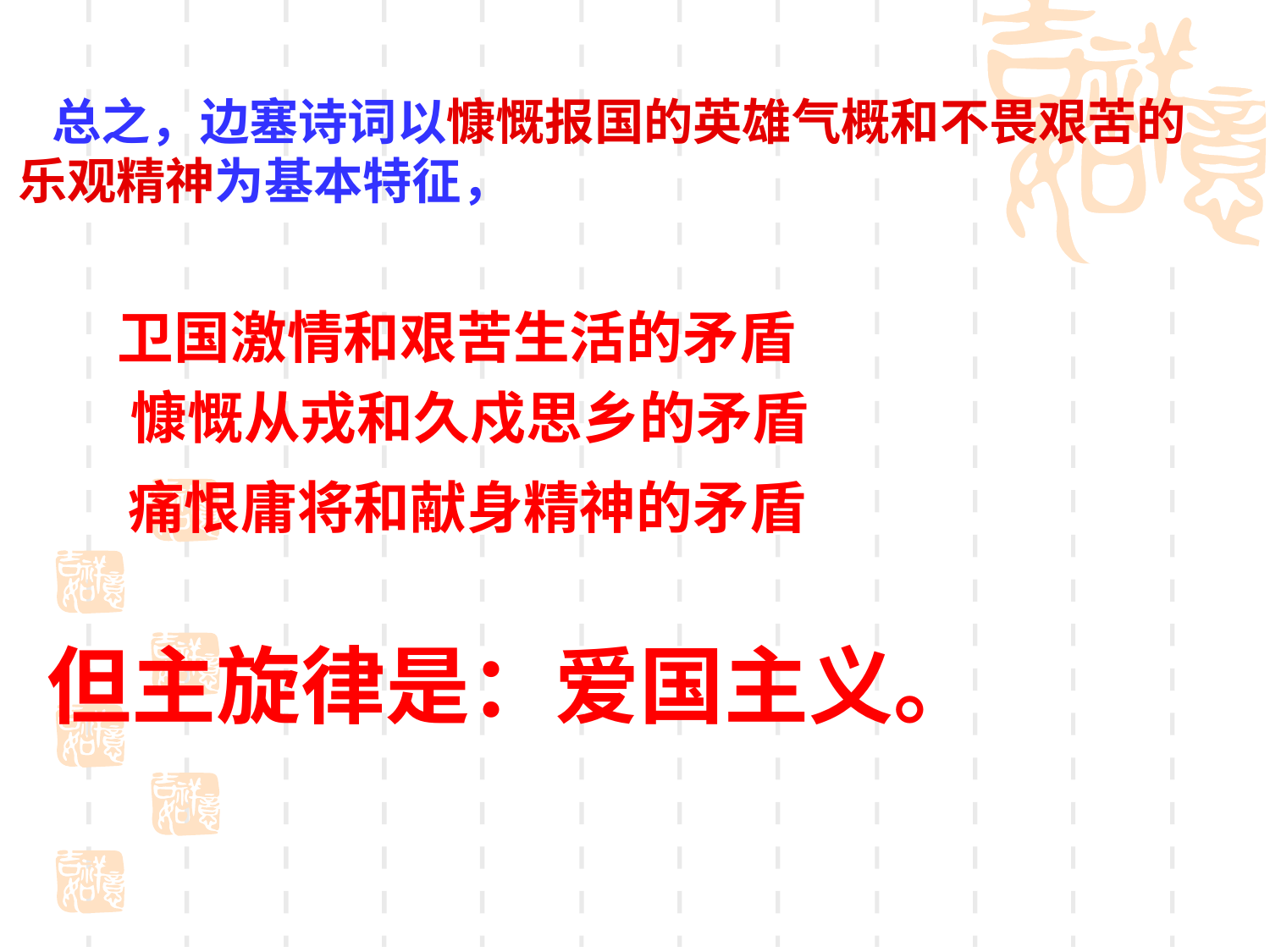

总之，边塞诗词以慷慨报国的英雄气概和不畏艰苦的乐观精神为基本特征，
卫国激情和艰苦生活的矛盾
慷慨从戎和久戍思乡的矛盾
痛恨庸将和献身精神的矛盾
但主旋律是：爱国主义。